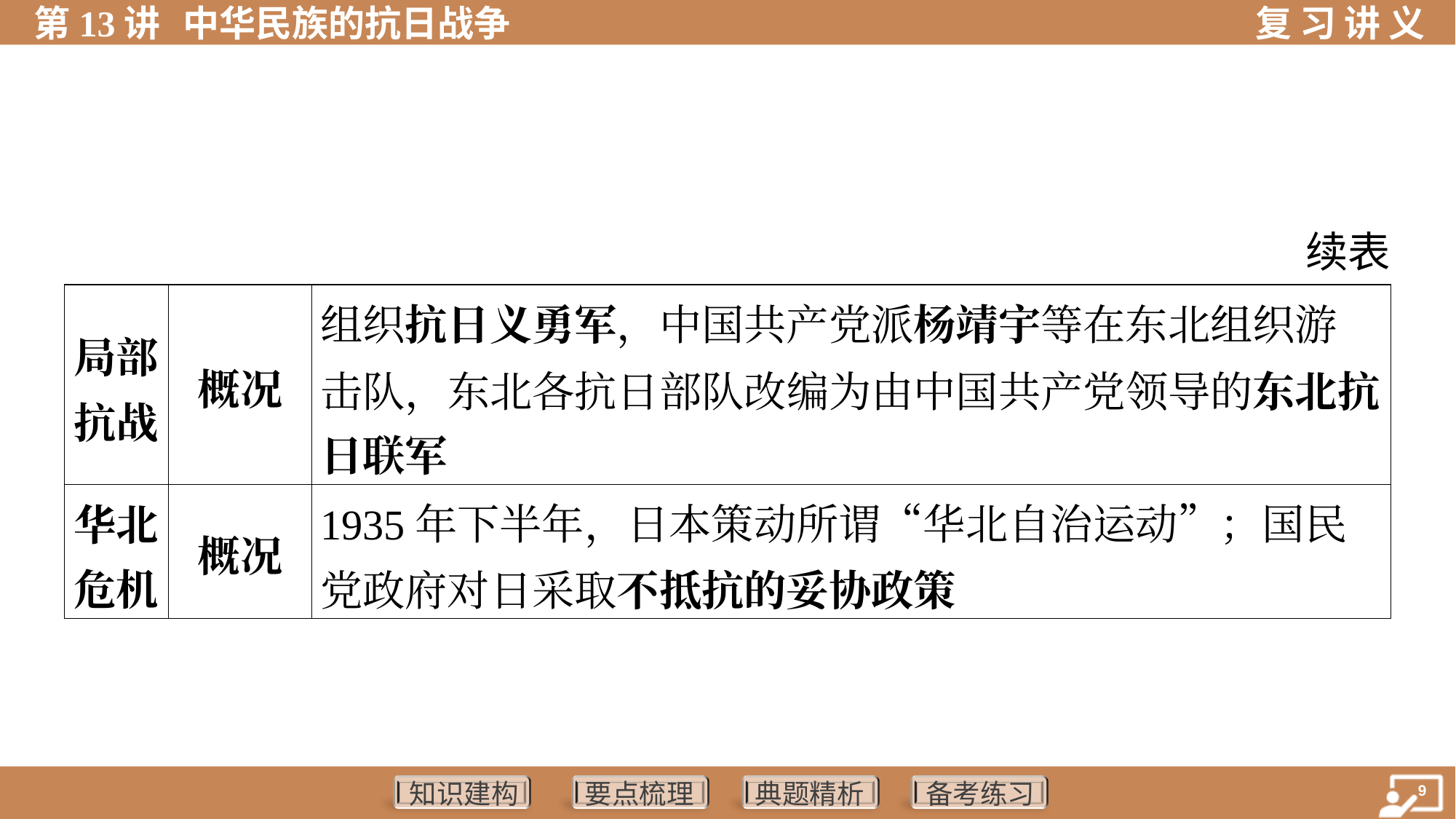

续表
| 局部 抗战 | 概况 | 组织抗日义勇军，中国共产党派杨靖宇等在东北组织游 击队，东北各抗日部队改编为由中国共产党领导的东北抗 日联军 |  |
| --- | --- | --- | --- |
| 华北 危机 | 概况 | 1935年下半年，日本策动所谓“华北自治运动”；国民党政府对日采取不抵抗的妥协政策 |  |